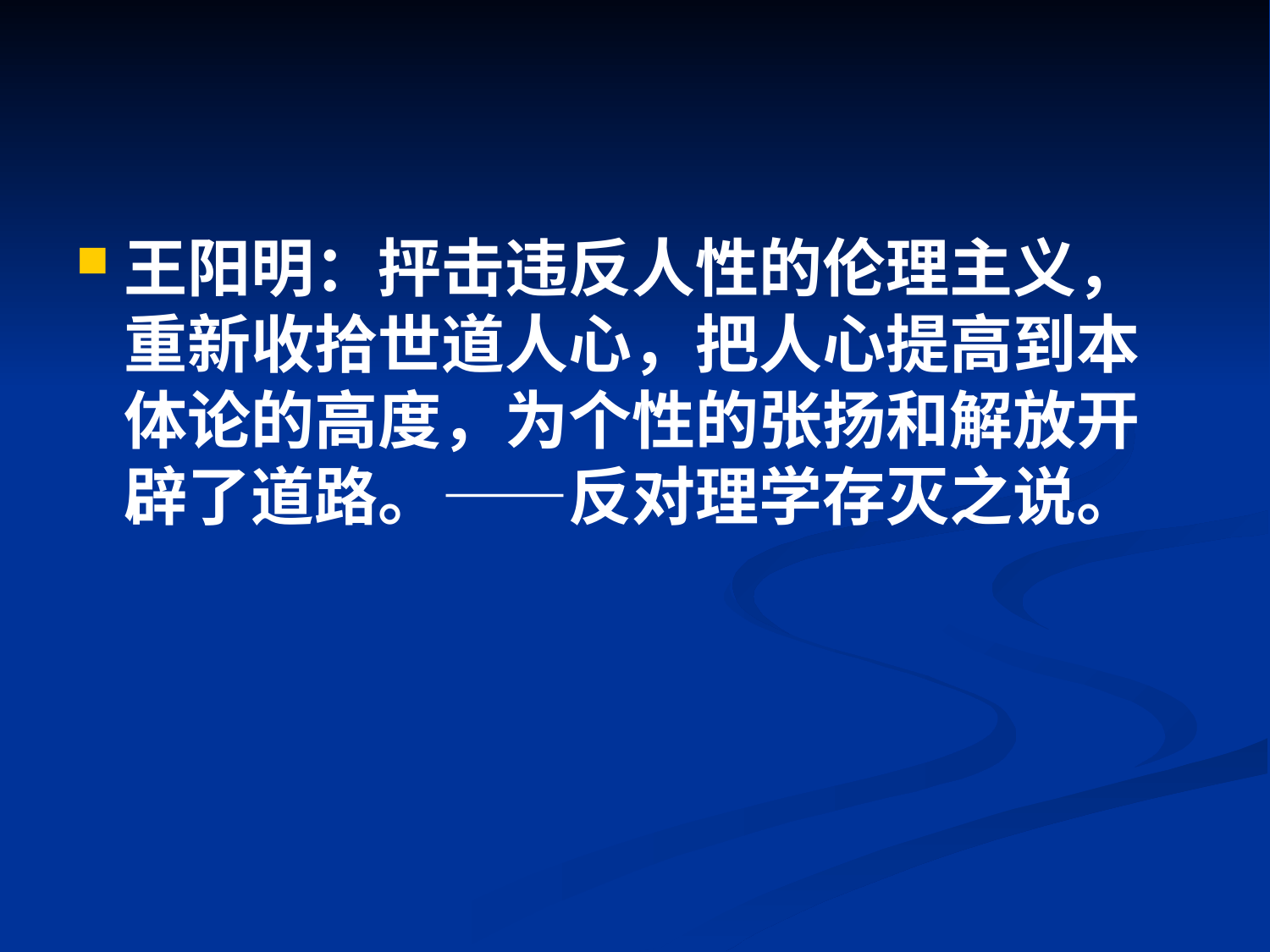

王阳明：抨击违反人性的伦理主义，重新收拾世道人心，把人心提高到本体论的高度，为个性的张扬和解放开辟了道路。——反对理学存灭之说。